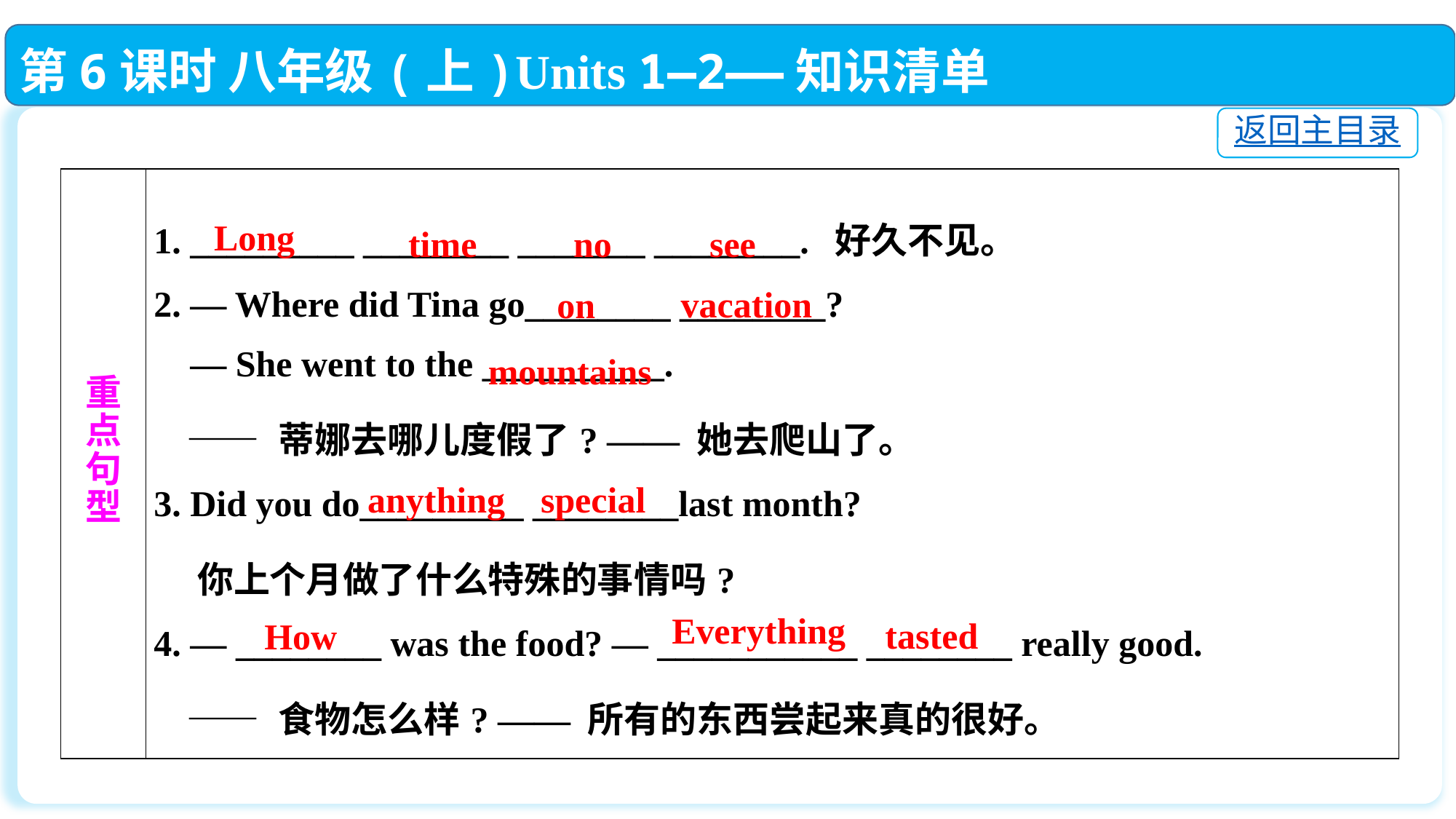

第6课时 八年级(上)Units 1—2——知识清单

返回主目录
| 重 点 句 型 | 1. \_\_\_\_\_\_\_\_\_ \_\_\_\_\_\_\_\_ \_\_\_\_\_\_\_ \_\_\_\_\_\_\_\_. 好久不见。 2. — Where did Tina go\_\_\_\_\_\_\_\_ \_\_\_\_\_\_\_\_? — She went to the \_\_\_\_\_\_\_\_\_\_. —— 蒂娜去哪儿度假了? —— 她去爬山了。 3. Did you do\_\_\_\_\_\_\_\_\_ \_\_\_\_\_\_\_\_last month? 你上个月做了什么特殊的事情吗? 4. — \_\_\_\_\_\_\_\_ was the food? — \_\_\_\_\_\_\_\_\_\_\_ \_\_\_\_\_\_\_\_ really good. —— 食物怎么样? —— 所有的东西尝起来真的很好。 |
| --- | --- |
 Long
  time
 no
 see

vacation
on
mountains
 anything
special
Everything
tasted
How